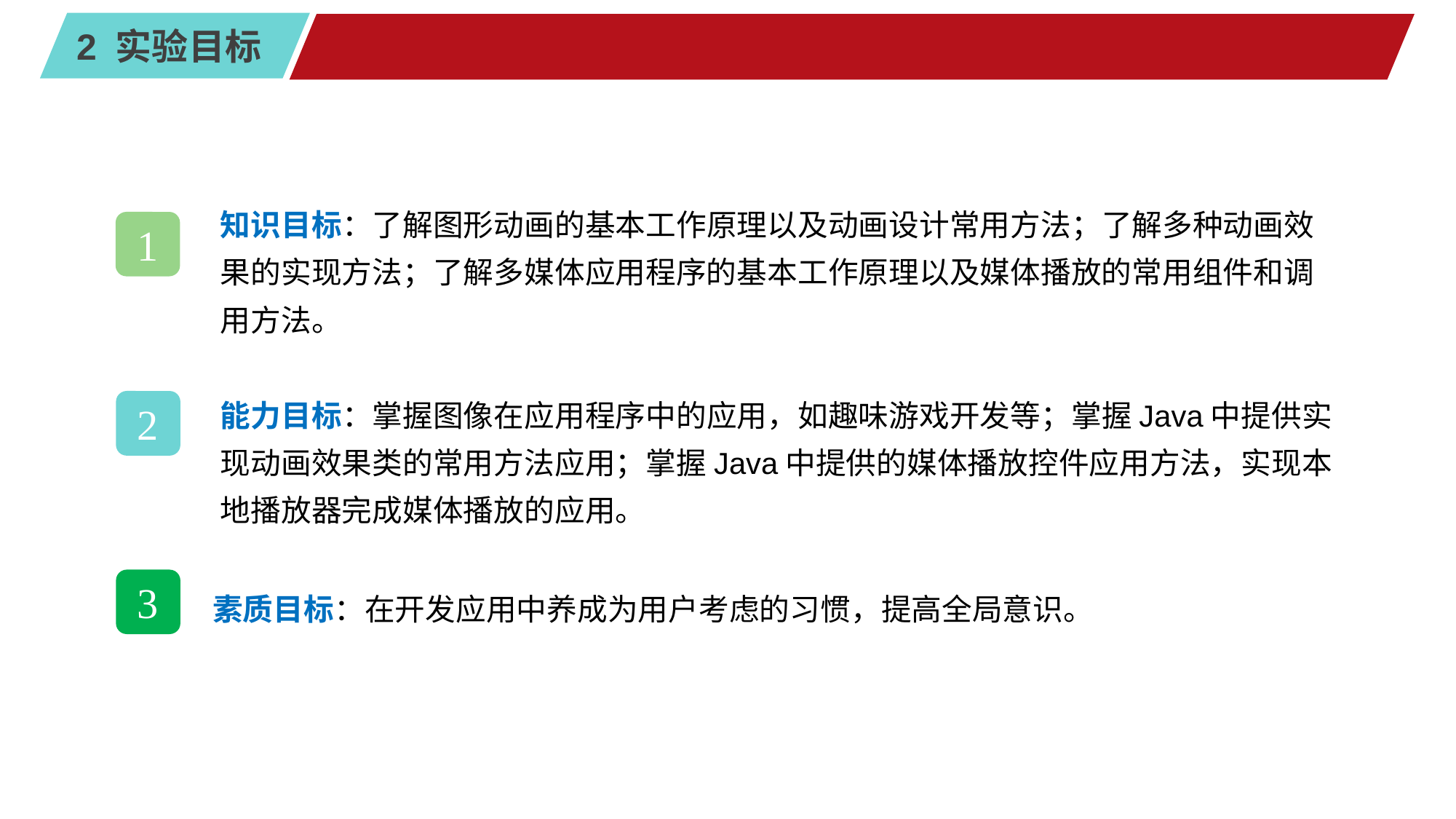

#
知识目标：了解图形动画的基本工作原理以及动画设计常用方法；了解多种动画效果的实现方法；了解多媒体应用程序的基本工作原理以及媒体播放的常用组件和调用方法。
1
能力目标：掌握图像在应用程序中的应用，如趣味游戏开发等；掌握Java中提供实现动画效果类的常用方法应用；掌握Java中提供的媒体播放控件应用方法，实现本地播放器完成媒体播放的应用。
2
3
素质目标：在开发应用中养成为用户考虑的习惯，提高全局意识。